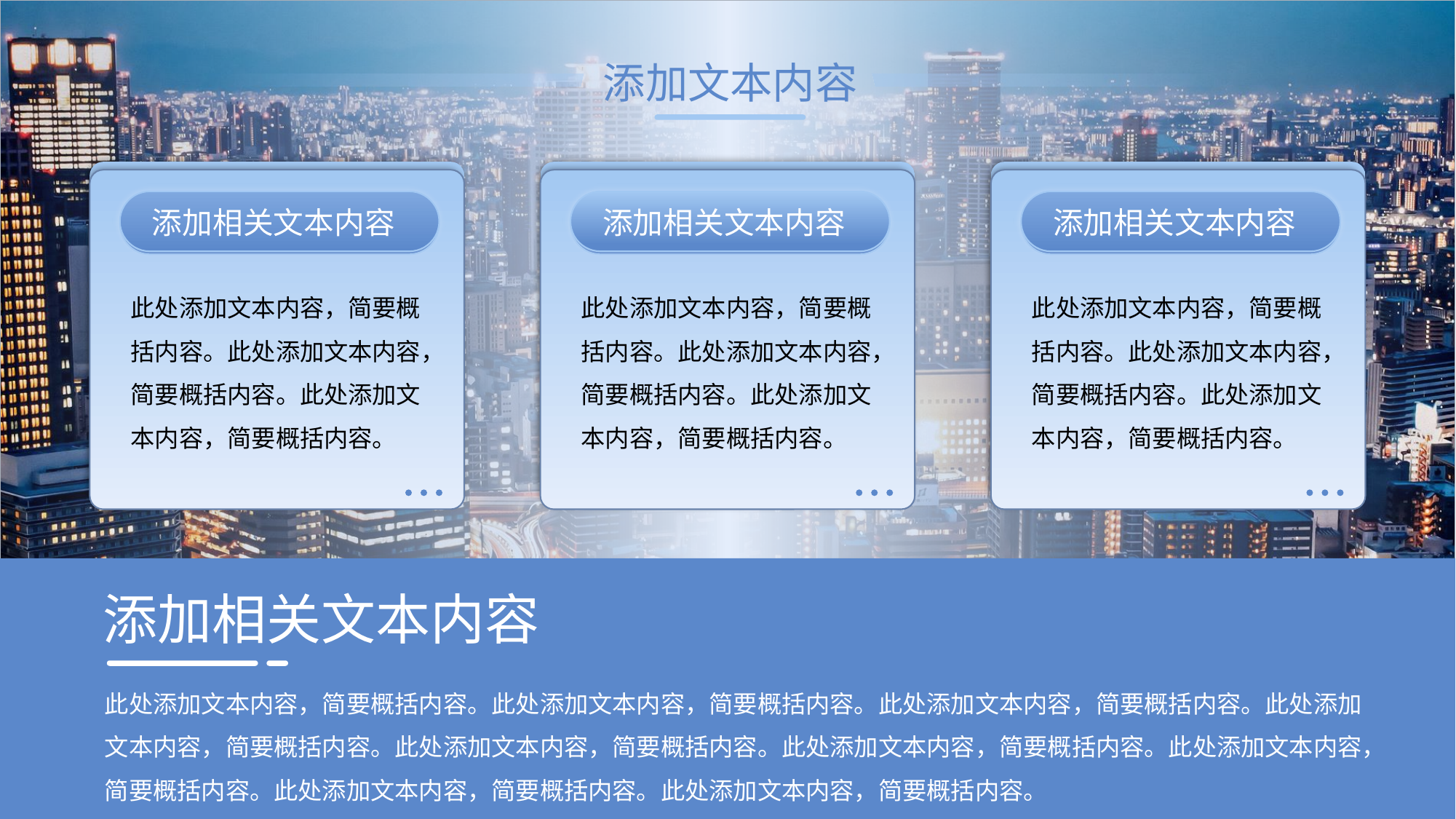

添加文本内容

添加相关文本内容
此处添加文本内容，简要概括内容。此处添加文本内容，简要概括内容。此处添加文本内容，简要概括内容。

添加相关文本内容
此处添加文本内容，简要概括内容。此处添加文本内容，简要概括内容。此处添加文本内容，简要概括内容。

添加相关文本内容
此处添加文本内容，简要概括内容。此处添加文本内容，简要概括内容。此处添加文本内容，简要概括内容。

添加相关文本内容

此处添加文本内容，简要概括内容。此处添加文本内容，简要概括内容。此处添加文本内容，简要概括内容。此处添加文本内容，简要概括内容。此处添加文本内容，简要概括内容。此处添加文本内容，简要概括内容。此处添加文本内容，简要概括内容。此处添加文本内容，简要概括内容。此处添加文本内容，简要概括内容。